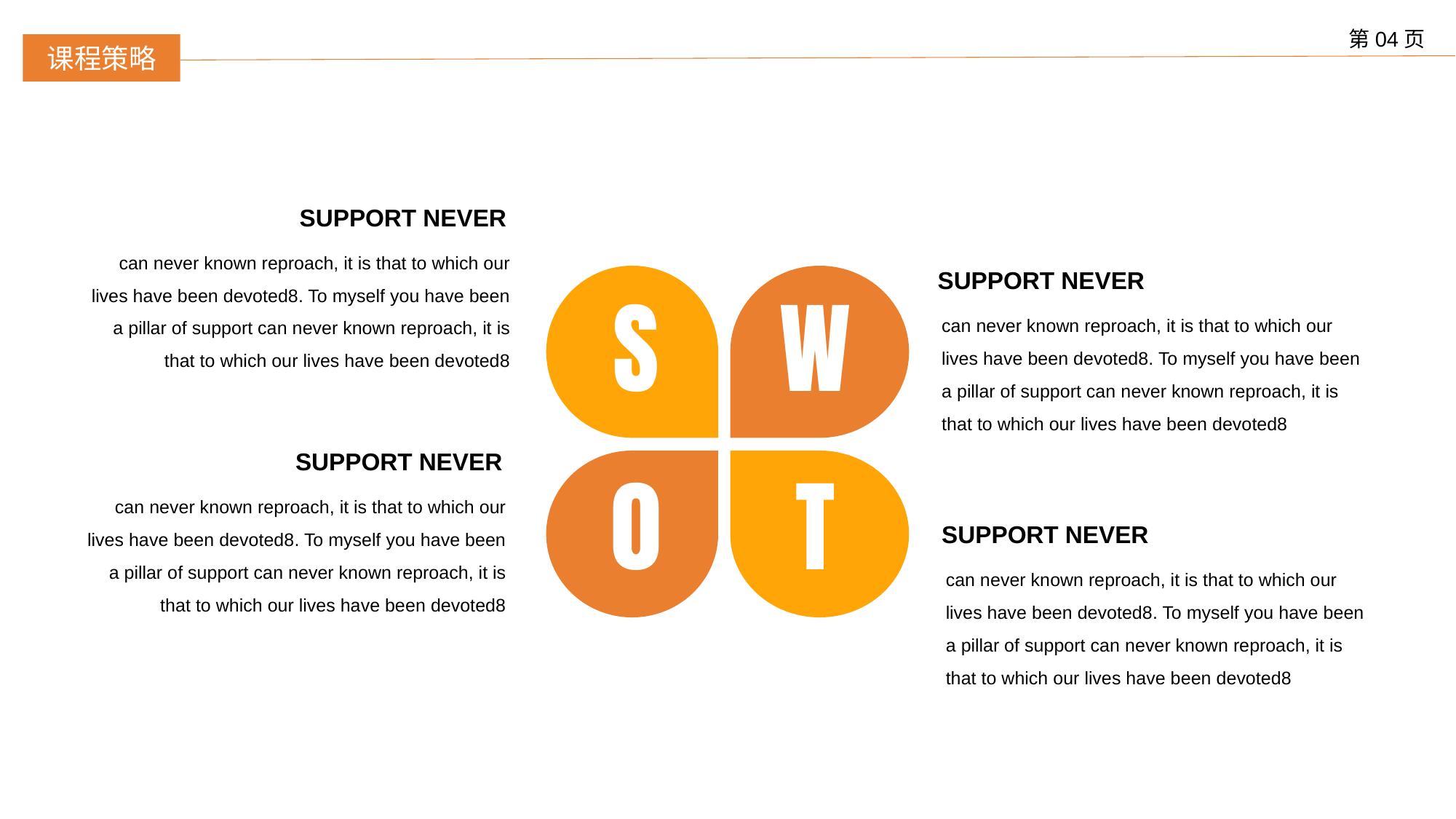

第04页

课程策略
SUPPORT NEVER
can never known reproach, it is that to which our lives have been devoted8. To myself you have been a pillar of support can never known reproach, it is that to which our lives have been devoted8
SUPPORT NEVER
can never known reproach, it is that to which our lives have been devoted8. To myself you have been a pillar of support can never known reproach, it is that to which our lives have been devoted8

S
W
SUPPORT NEVER
can never known reproach, it is that to which our lives have been devoted8. To myself you have been a pillar of support can never known reproach, it is that to which our lives have been devoted8

0
T
SUPPORT NEVER
can never known reproach, it is that to which our lives have been devoted8. To myself you have been a pillar of support can never known reproach, it is that to which our lives have been devoted8